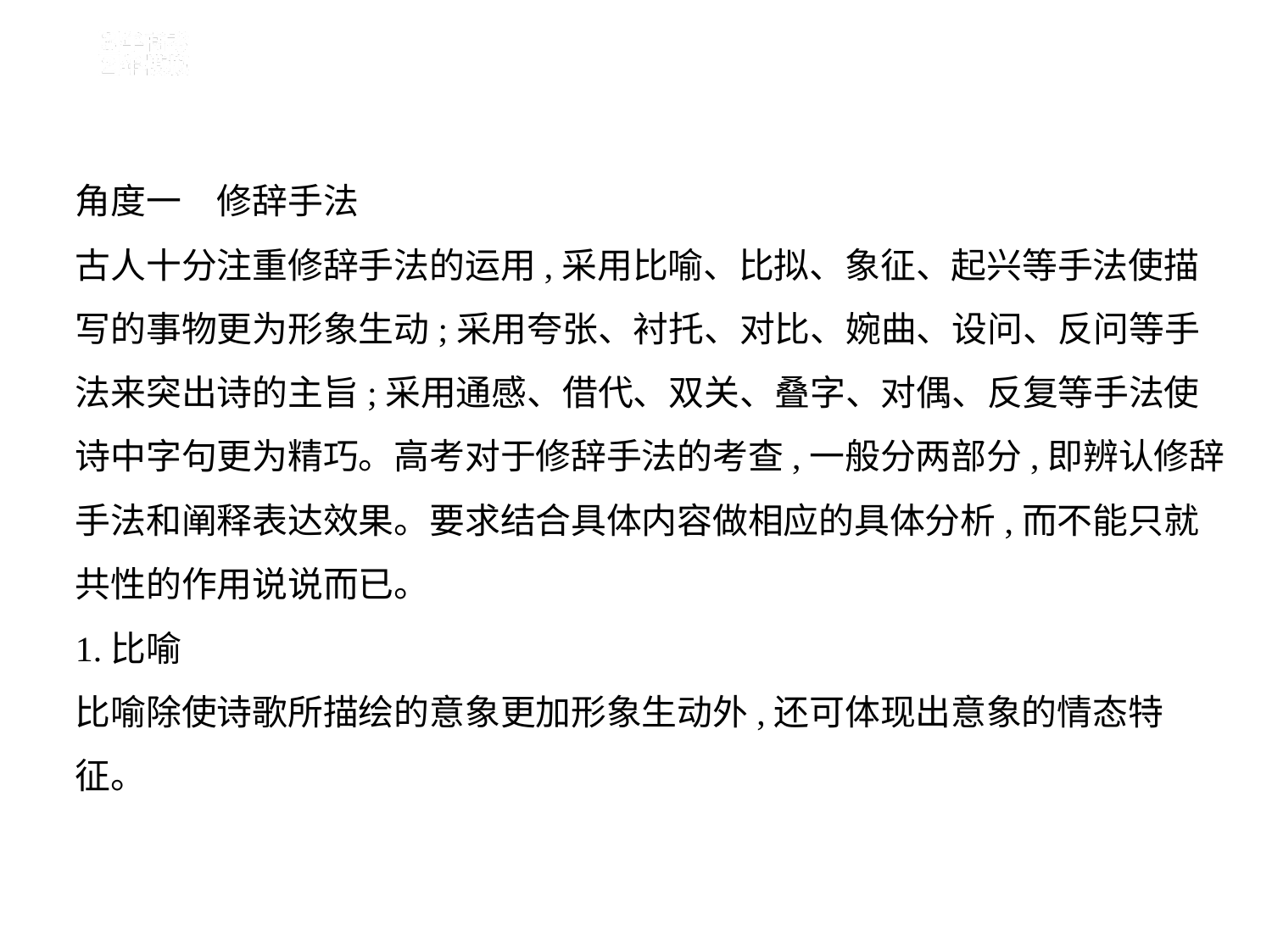

角度一　修辞手法
古人十分注重修辞手法的运用,采用比喻、比拟、象征、起兴等手法使描
写的事物更为形象生动;采用夸张、衬托、对比、婉曲、设问、反问等手
法来突出诗的主旨;采用通感、借代、双关、叠字、对偶、反复等手法使
诗中字句更为精巧。高考对于修辞手法的考查,一般分两部分,即辨认修辞
手法和阐释表达效果。要求结合具体内容做相应的具体分析,而不能只就
共性的作用说说而已。
1.比喻
比喻除使诗歌所描绘的意象更加形象生动外,还可体现出意象的情态特
征。